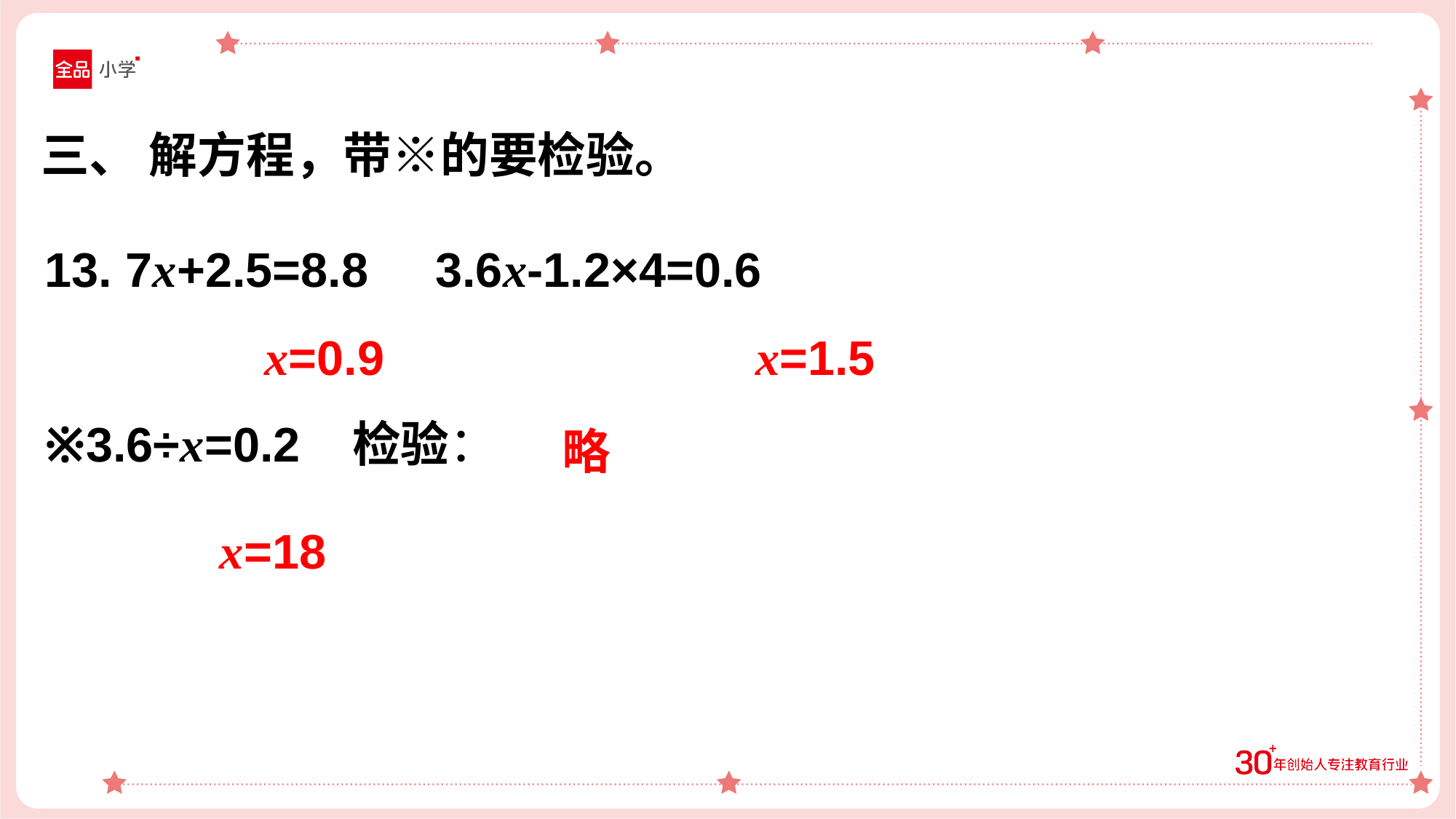

三、 解方程，带※的要检验。
13. 7x+2.5=8.8     3.6x-1.2×4=0.6

※3.6÷x=0.2   检验：
x=0.9
x=1.5
略
x=18